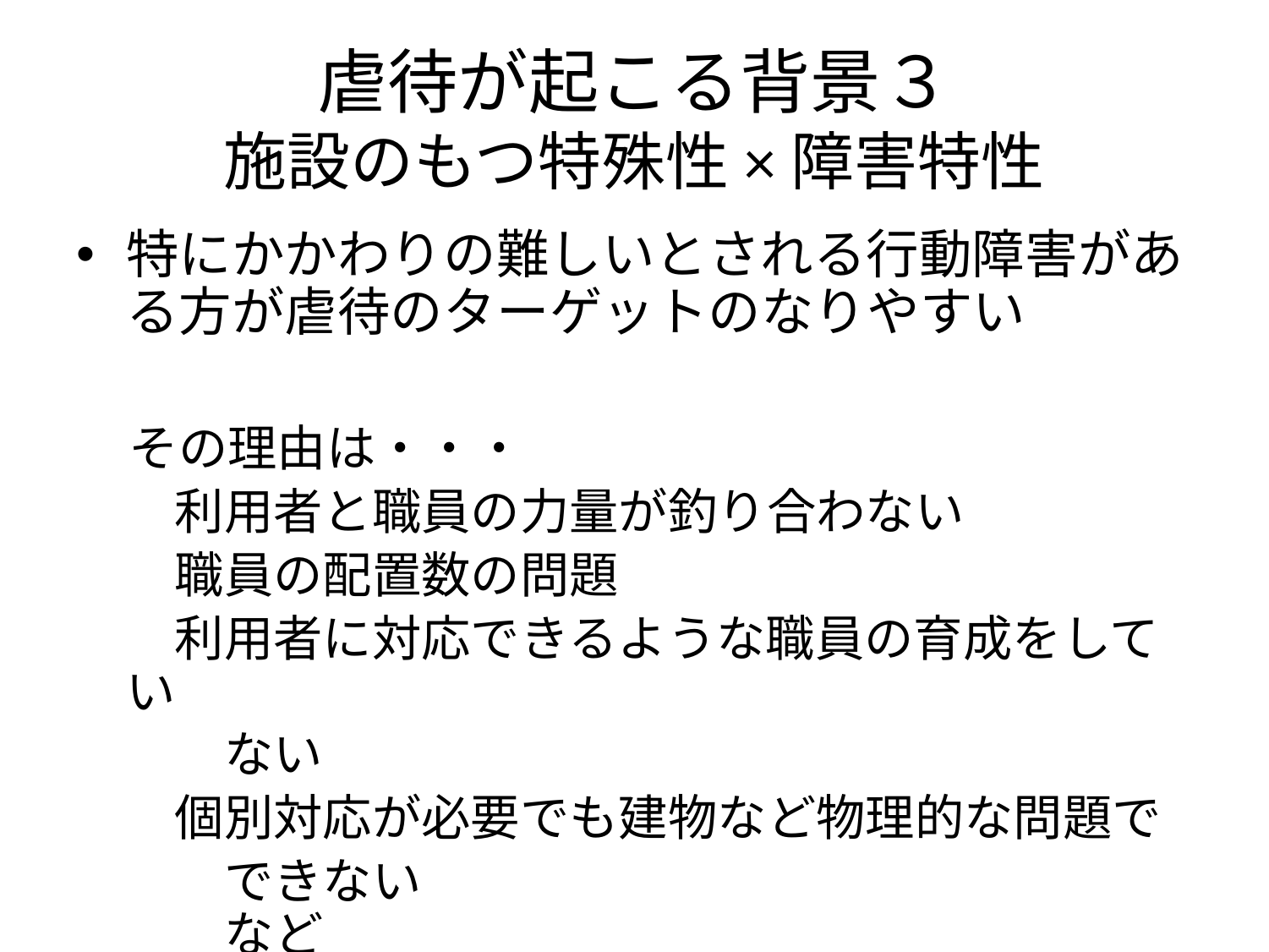

# 虐待が起こる背景３ 施設のもつ特殊性×障害特性
特にかかわりの難しいとされる行動障害がある方が虐待のターゲットのなりやすい

　その理由は・・・
　　利用者と職員の力量が釣り合わない
　　職員の配置数の問題
　　利用者に対応できるような職員の育成をしてい
　　　ない
　　個別対応が必要でも建物など物理的な問題で
　　　できない　　　　　　　　　　　　　　　　　など